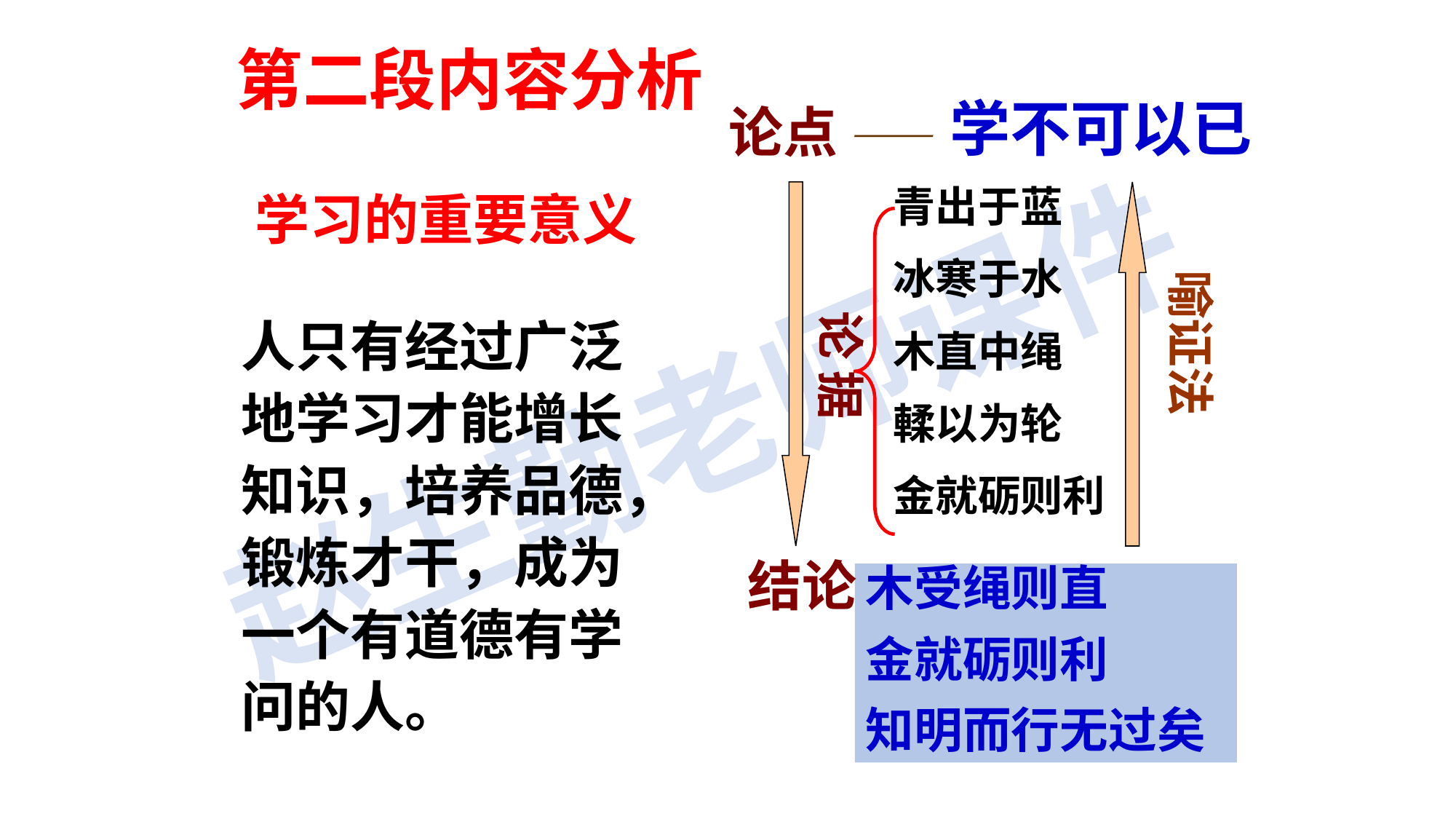

第二段内容分析
学不可以已
论点 ——
青出于蓝
冰寒于水
木直中绳
輮以为轮
金就砺则利
学习的重要意义

喻证法
人只有经过广泛地学习才能增长知识，培养品德，锻炼才干，成为一个有道德有学问的人。
论 据
结论
木受绳则直
金就砺则利
知明而行无过矣